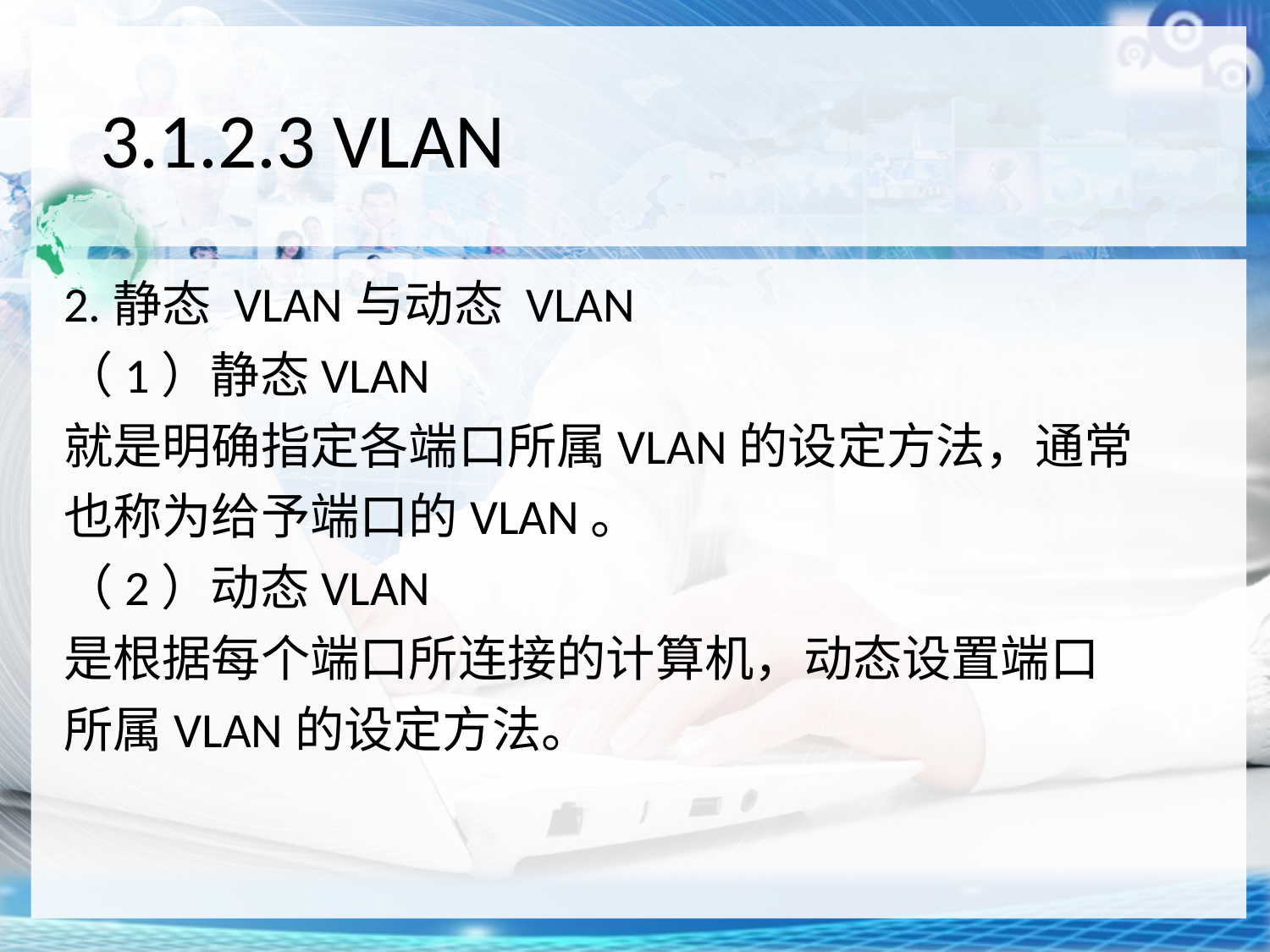

# 3.1.2.3 VLAN
2.静态 VLAN与动态 VLAN
（1）静态VLAN
就是明确指定各端口所属VLAN的设定方法，通常
也称为给予端口的VLAN。
（2）动态VLAN
是根据每个端口所连接的计算机，动态设置端口
所属VLAN的设定方法。